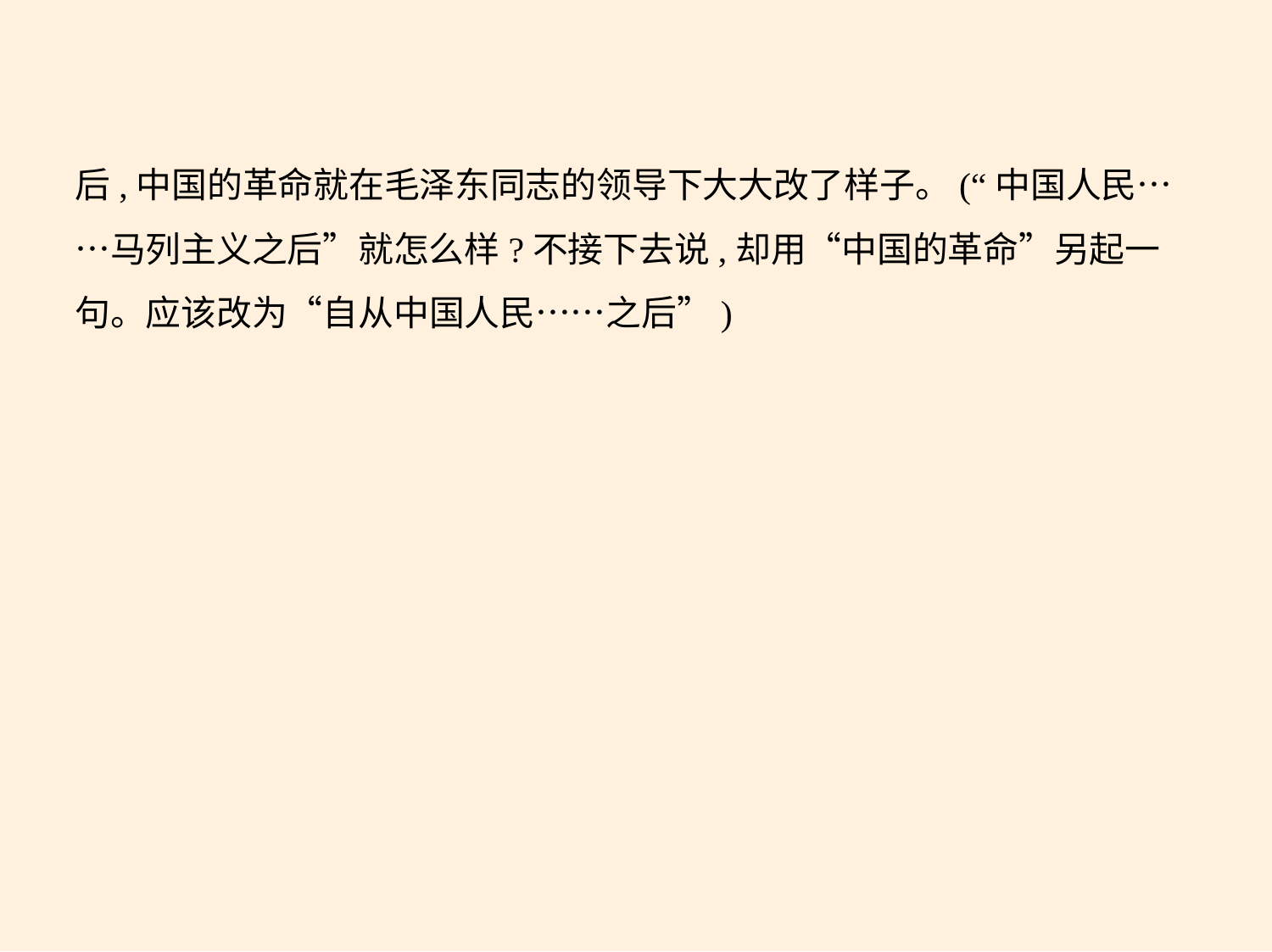

后,中国的革命就在毛泽东同志的领导下大大改了样子。(“中国人民…
…马列主义之后”就怎么样?不接下去说,却用“中国的革命”另起一
句。应该改为“自从中国人民……之后”)